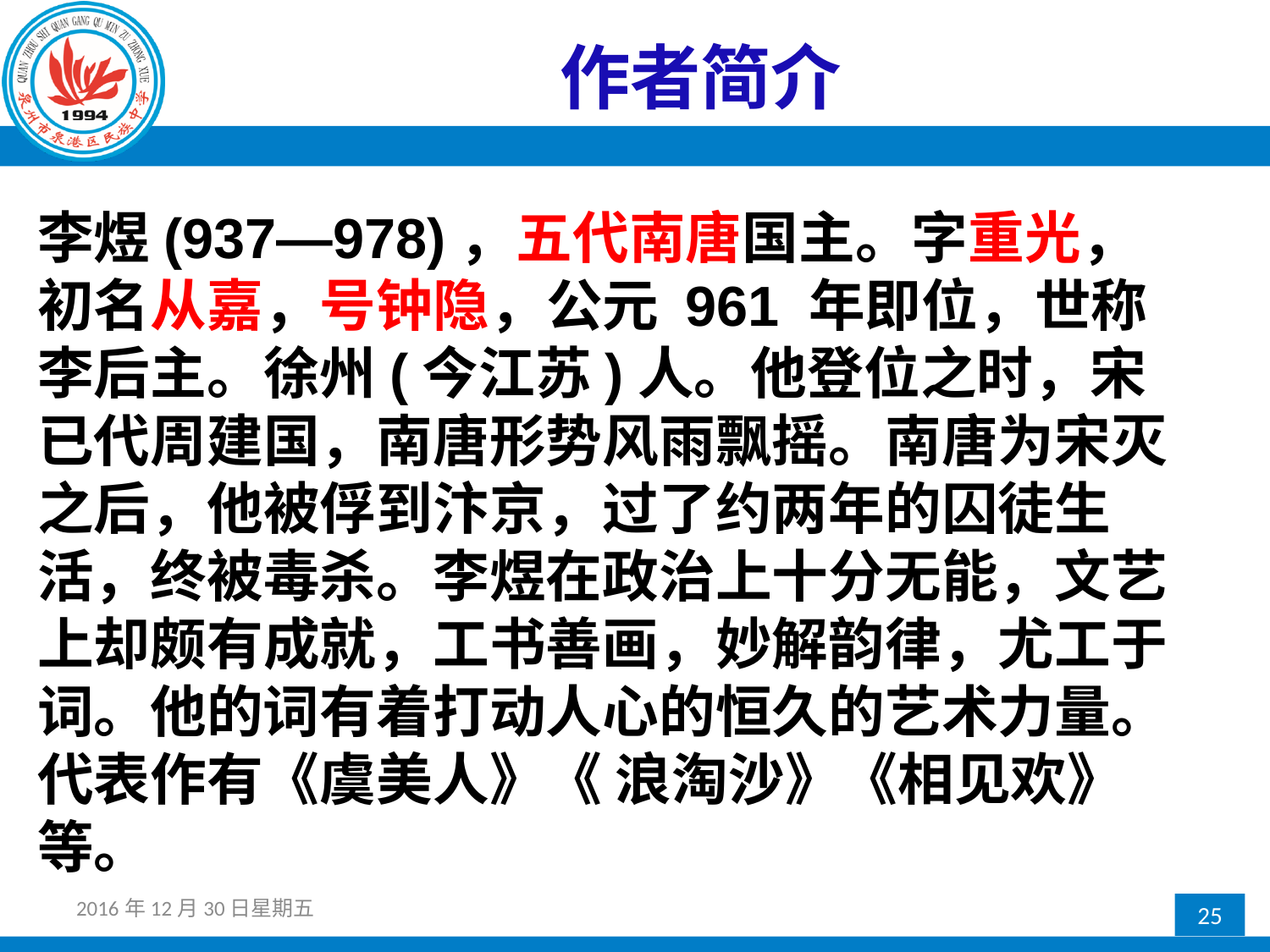

# 作者简介

李煜(937—978)，五代南唐国主。字重光，初名从嘉，号钟隐，公元 961 年即位，世称李后主。徐州(今江苏)人。他登位之时，宋已代周建国，南唐形势风雨飘摇。南唐为宋灭之后，他被俘到汴京，过了约两年的囚徒生活，终被毒杀。李煜在政治上十分无能，文艺上却颇有成就，工书善画，妙解韵律，尤工于词。他的词有着打动人心的恒久的艺术力量。代表作有《虞美人》《 浪淘沙》《相见欢》等。
2016年12月30日星期五